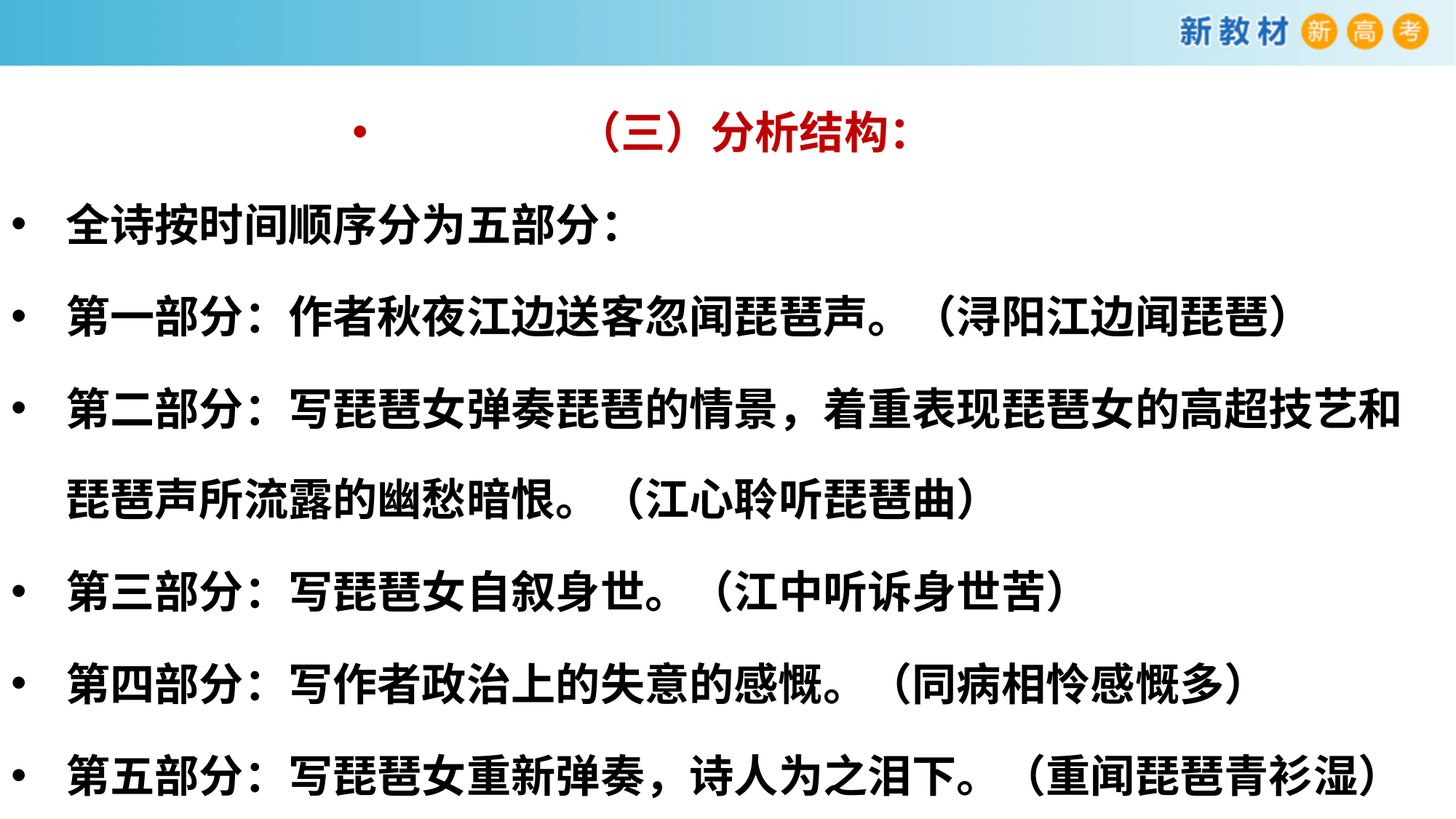

（三）分析结构：
全诗按时间顺序分为五部分：
第一部分：作者秋夜江边送客忽闻琵琶声。（浔阳江边闻琵琶）
第二部分：写琵琶女弹奏琵琶的情景，着重表现琵琶女的高超技艺和琵琶声所流露的幽愁暗恨。（江心聆听琵琶曲）
第三部分：写琵琶女自叙身世。（江中听诉身世苦）
第四部分：写作者政治上的失意的感慨。（同病相怜感慨多）
第五部分：写琵琶女重新弹奏，诗人为之泪下。（重闻琵琶青衫湿）